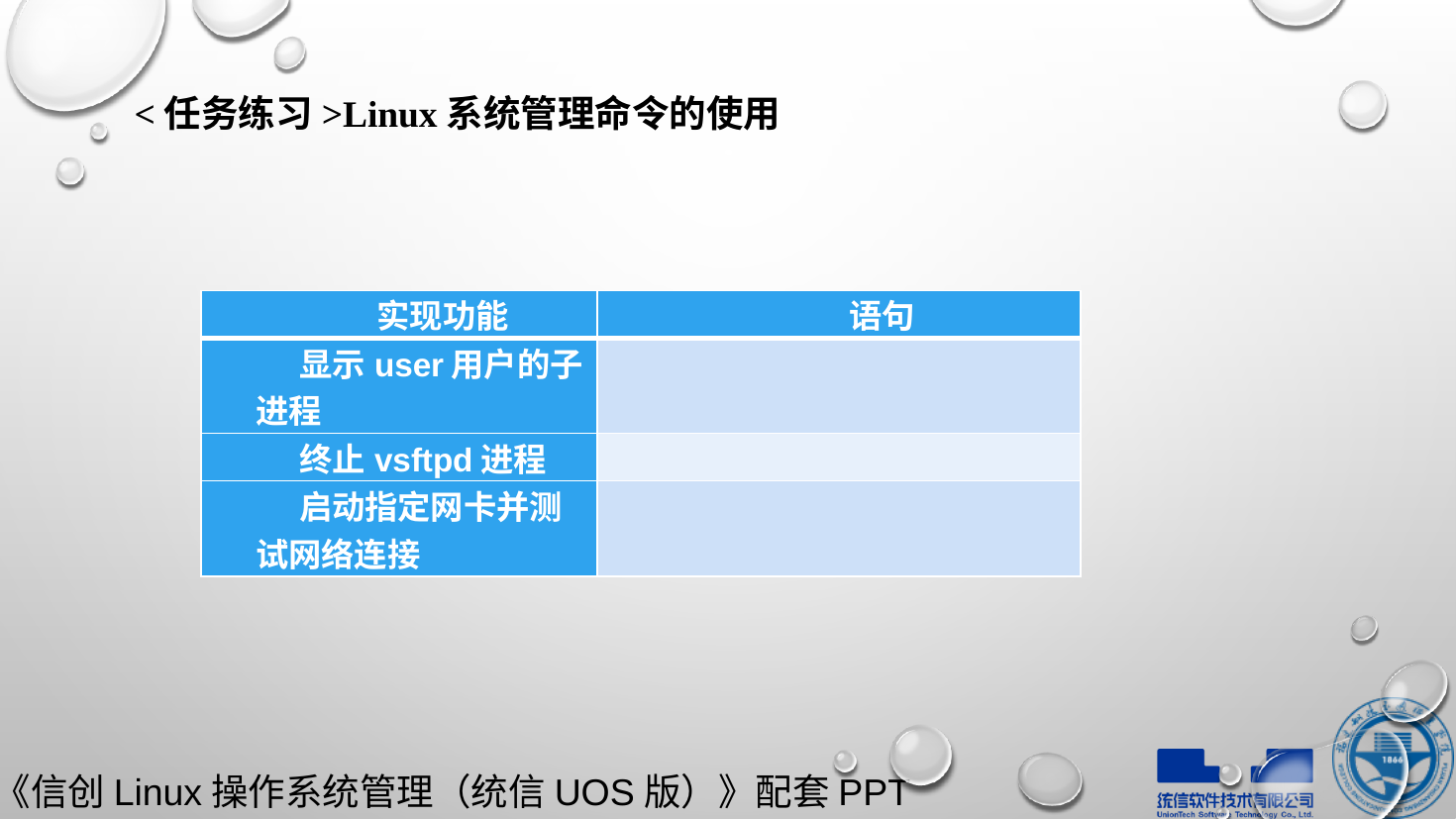

# <任务练习>Linux系统管理命令的使用
| 实现功能 | 语句 |
| --- | --- |
| 显示user用户的子进程 |  |
| 终止vsftpd进程 |  |
| 启动指定网卡并测试网络连接 |  |